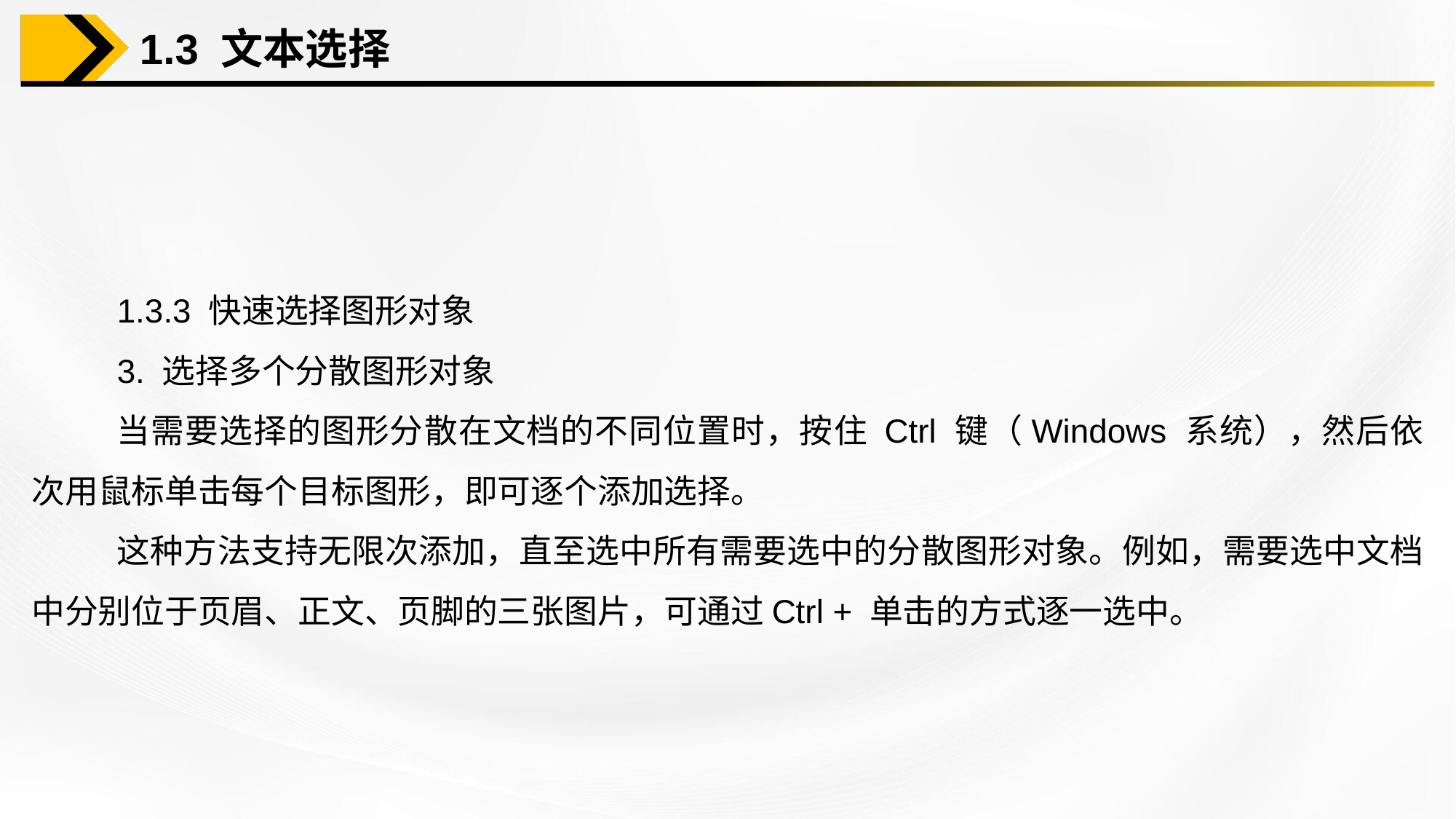

1.3 文本选择
1.3.3 快速选择图形对象
3. 选择多个分散图形对象
当需要选择的图形分散在文档的不同位置时，按住 Ctrl 键（Windows 系统），然后依次用鼠标单击每个目标图形，即可逐个添加选择。
这种方法支持无限次添加，直至选中所有需要选中的分散图形对象。例如，需要选中文档中分别位于页眉、正文、页脚的三张图片，可通过Ctrl + 单击的方式逐一选中。